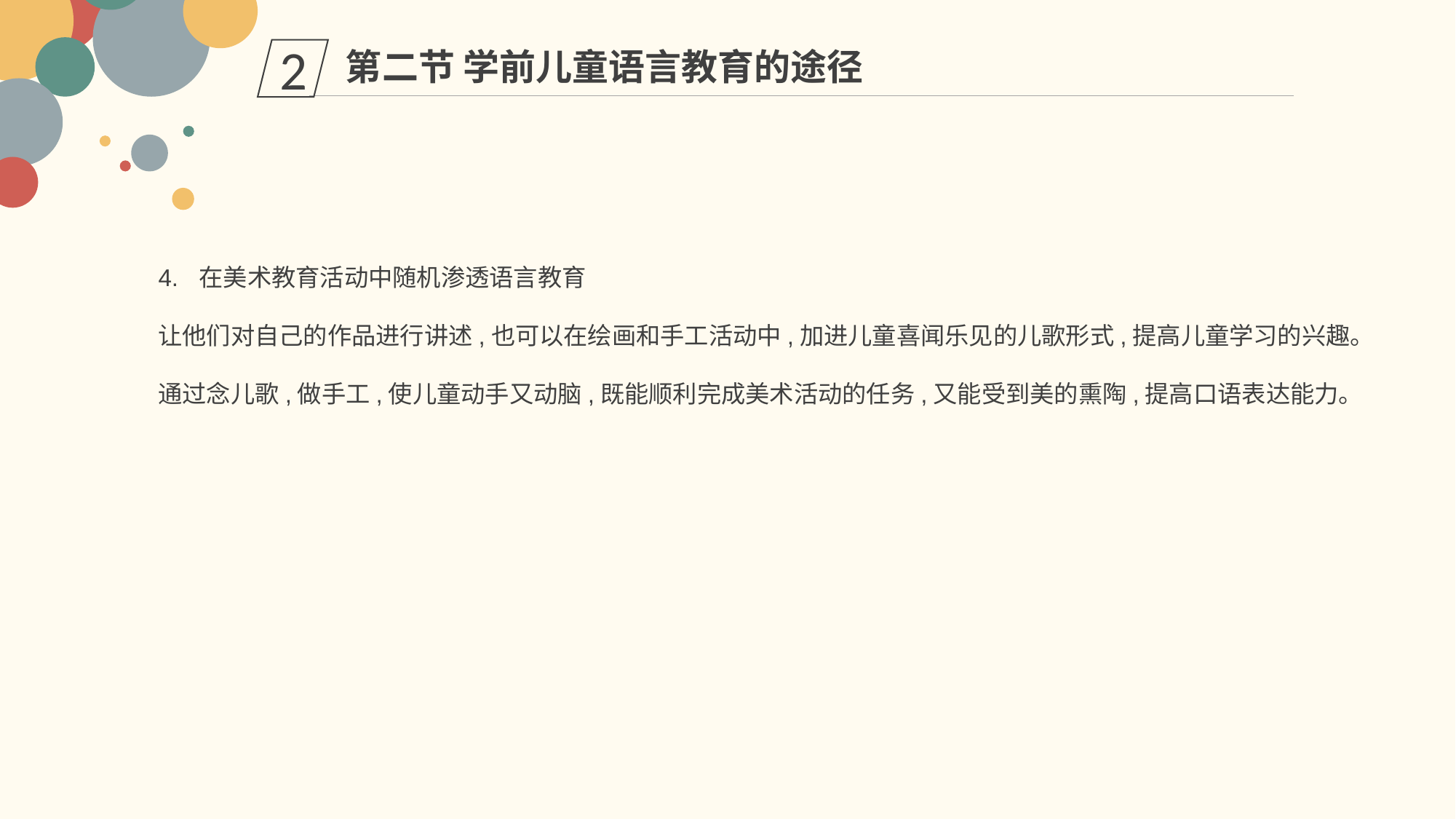

第二节 学前儿童语言教育的途径
2
在美术教育活动中随机渗透语言教育
让他们对自己的作品进行讲述,也可以在绘画和手工活动中,加进儿童喜闻乐见的儿歌形式,提高儿童学习的兴趣。
通过念儿歌,做手工,使儿童动手又动脑,既能顺利完成美术活动的任务,又能受到美的熏陶,提高口语表达能力。